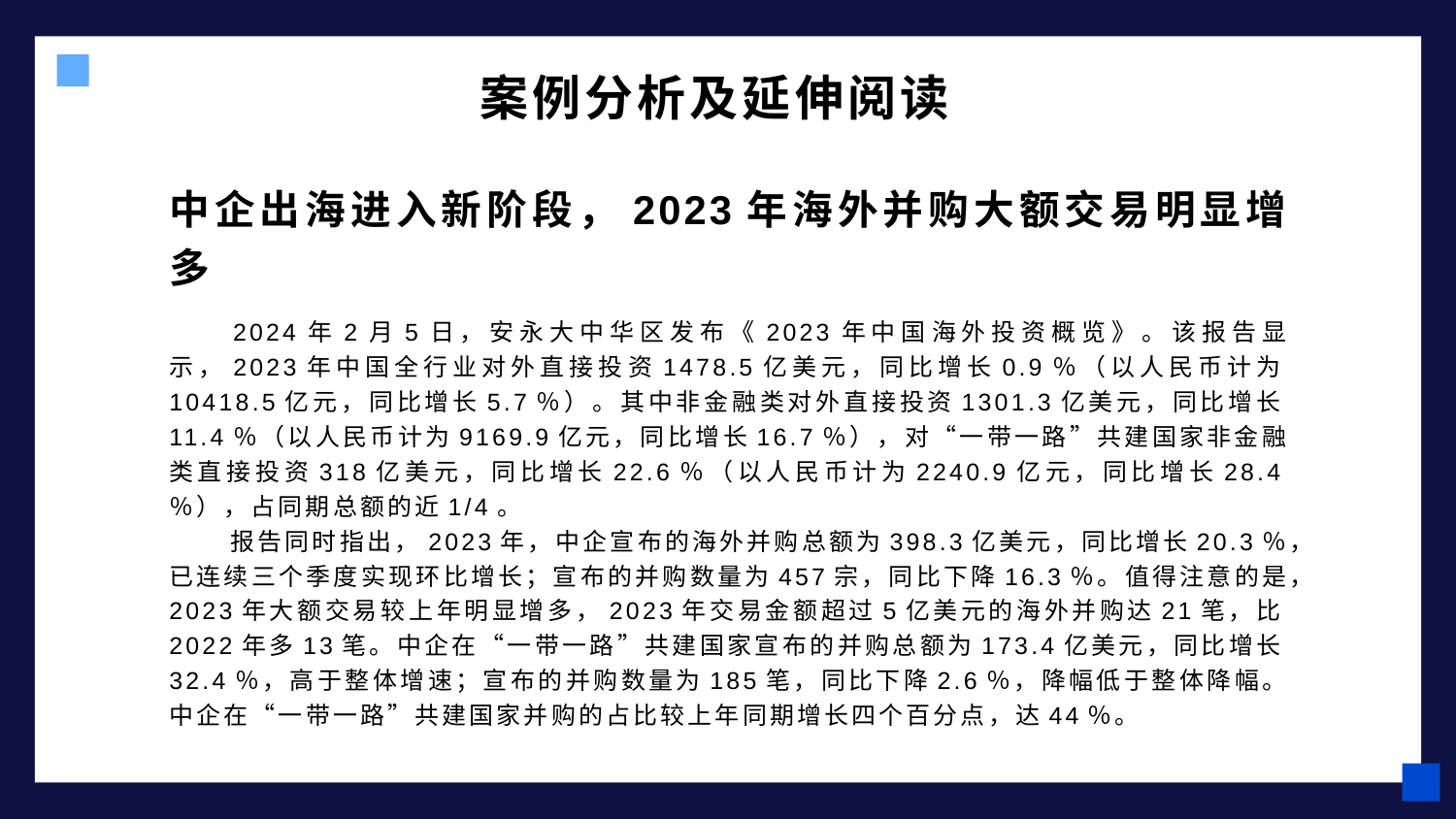

# 案例分析及延伸阅读
中企出海进入新阶段，2023年海外并购大额交易明显增多
  2024年2月5日，安永大中华区发布《2023年中国海外投资概览》。该报告显示，2023年中国全行业对外直接投资1478.5亿美元，同比增长0.9％（以人民币计为10418.5亿元，同比增长5.7％）。其中非金融类对外直接投资1301.3亿美元，同比增长11.4％（以人民币计为9169.9亿元，同比增长16.7％），对“一带一路”共建国家非金融类直接投资318亿美元，同比增长22.6％（以人民币计为2240.9亿元，同比增长28.4％），占同期总额的近1/4。
  报告同时指出，2023年，中企宣布的海外并购总额为398.3亿美元，同比增长20.3％，已连续三个季度实现环比增长；宣布的并购数量为457宗，同比下降16.3％。值得注意的是，2023年大额交易较上年明显增多，2023年交易金额超过5亿美元的海外并购达21笔，比2022年多13笔。中企在“一带一路”共建国家宣布的并购总额为173.4亿美元，同比增长32.4％，高于整体增速；宣布的并购数量为185笔，同比下降2.6％，降幅低于整体降幅。中企在“一带一路”共建国家并购的占比较上年同期增长四个百分点，达44％。